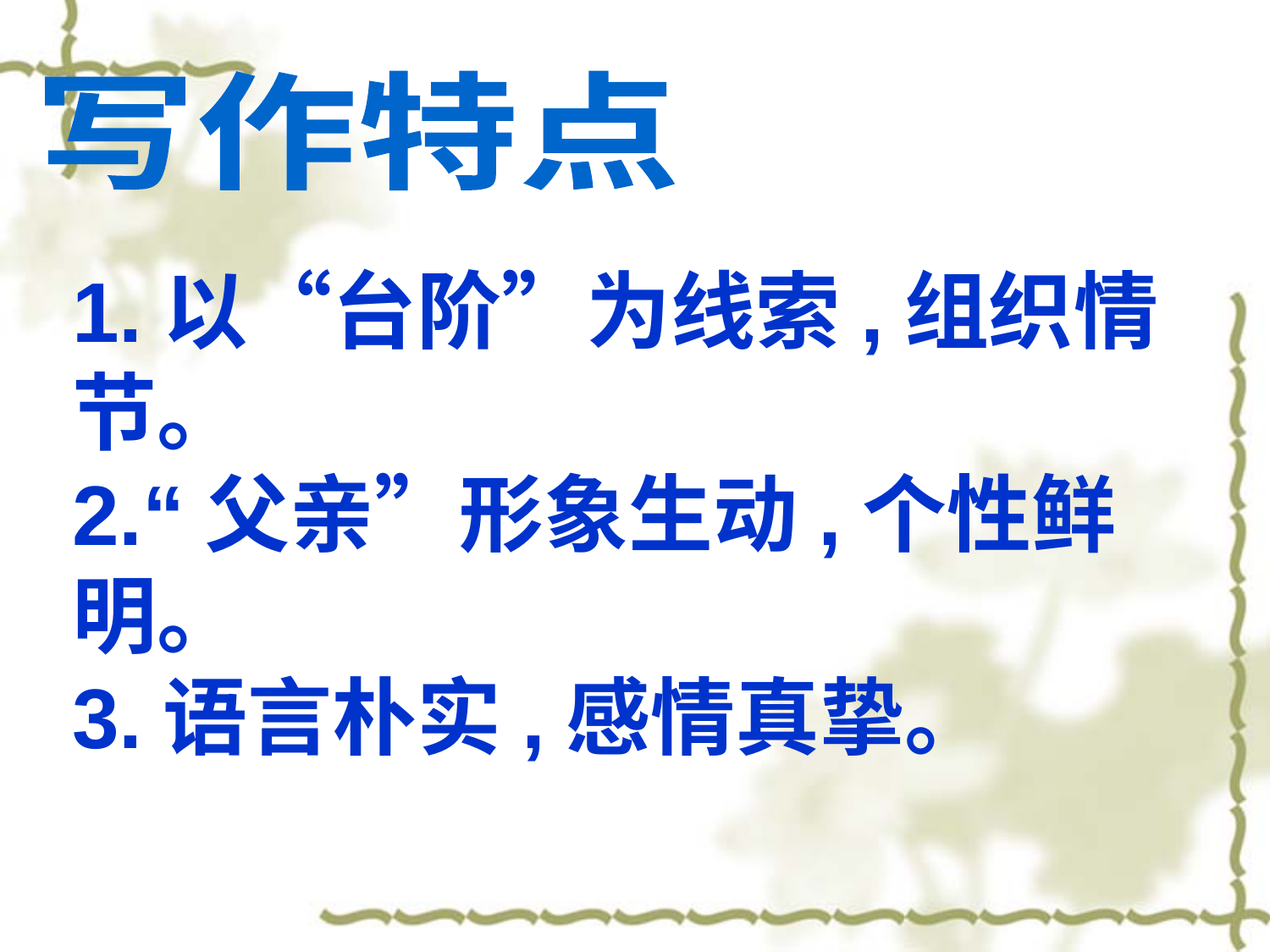

写作特点
1.以“台阶”为线索,组织情节。
2.“父亲”形象生动,个性鲜明。
3.语言朴实,感情真挚。